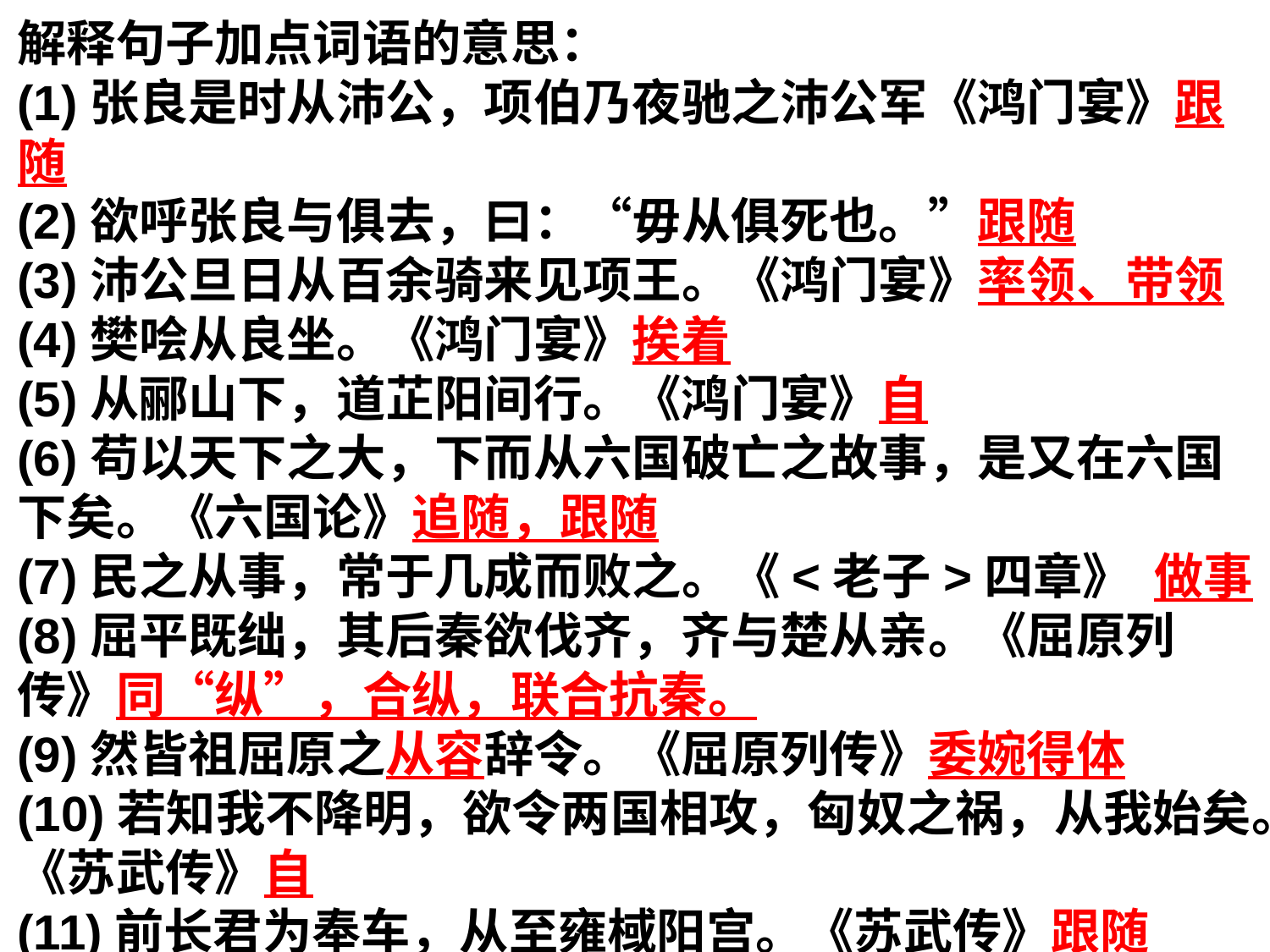

解释句子加点词语的意思：
(1)张良是时从沛公，项伯乃夜驰之沛公军《鸿门宴》跟随
(2)欲呼张良与俱去，曰：“毋从俱死也。”跟随
(3)沛公旦日从百余骑来见项王。《鸿门宴》率领、带领
(4)樊哙从良坐。《鸿门宴》挨着
(5)从郦山下，道芷阳间行。《鸿门宴》自
(6)苟以天下之大，下而从六国破亡之故事，是又在六国下矣。《六国论》追随，跟随
(7)民之从事，常于几成而败之。《<老子>四章》  做事
(8)屈平既绌，其后秦欲伐齐，齐与楚从亲。《屈原列传》同“纵”，合纵，联合抗秦。
(9)然皆祖屈原之从容辞令。《屈原列传》委婉得体
(10)若知我不降明，欲令两国相攻，匈奴之祸，从我始矣。《苏武传》自
(11)前长君为奉车，从至雍棫阳宫。《苏武传》跟随